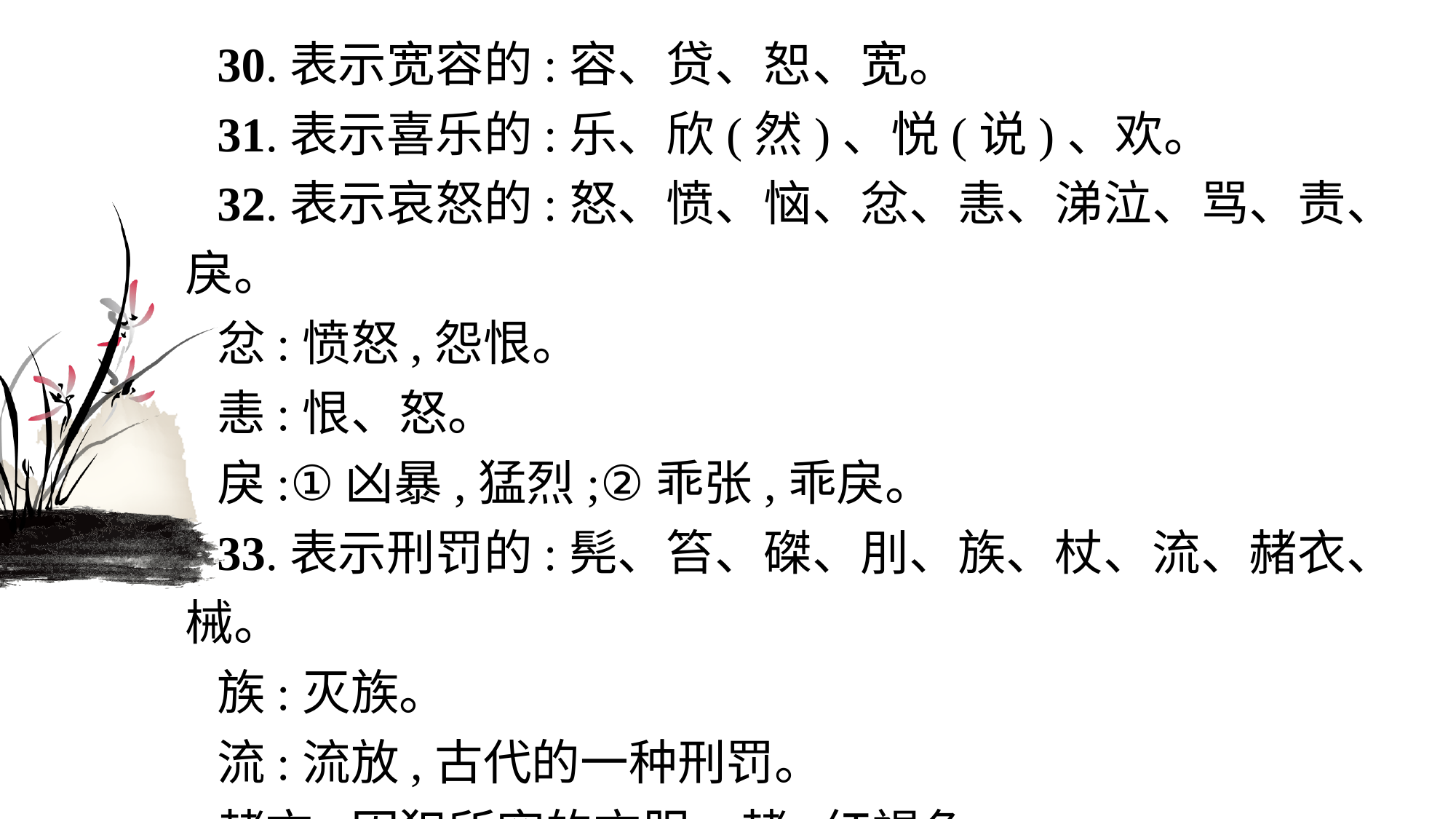

30.表示宽容的:容、贷、恕、宽。
31.表示喜乐的:乐、欣(然)、悦(说)、欢。
32.表示哀怒的:怒、愤、恼、忿、恚、涕泣、骂、责、戾。
忿:愤怒,怨恨。
恚:恨、怒。
戾:①凶暴,猛烈;②乖张,乖戾。
33.表示刑罚的:髡、笞、磔、刖、族、杖、流、赭衣、械。
族:灭族。
流:流放,古代的一种刑罚。
赭衣:囚犯所穿的衣服。赭,红褐色。
械:桎梏,脚镣和手铐一类的刑具。